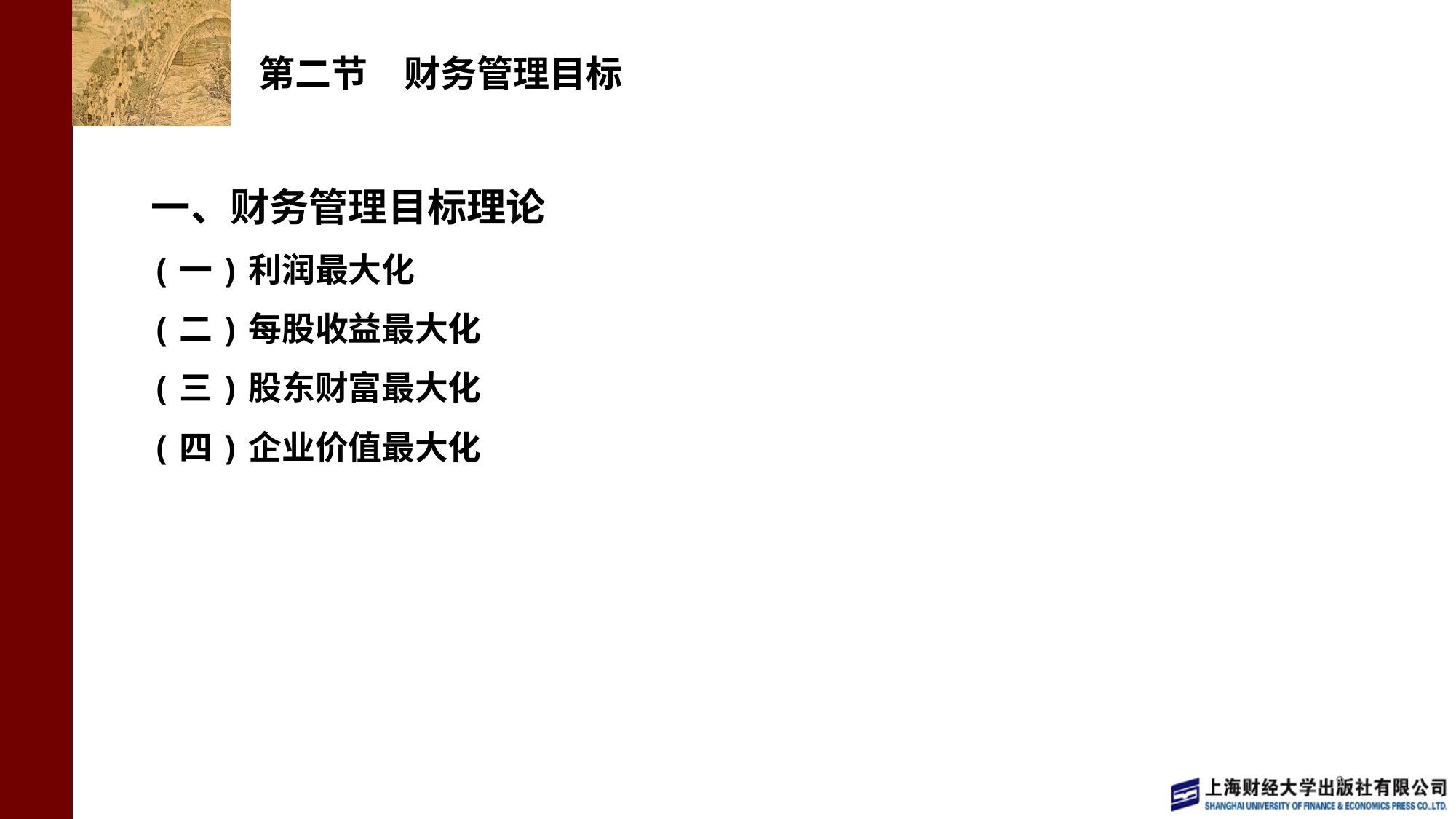

# 第二节　财务管理目标
一、财务管理目标理论
(一)利润最大化
(二)每股收益最大化
(三)股东财富最大化
(四)企业价值最大化

9